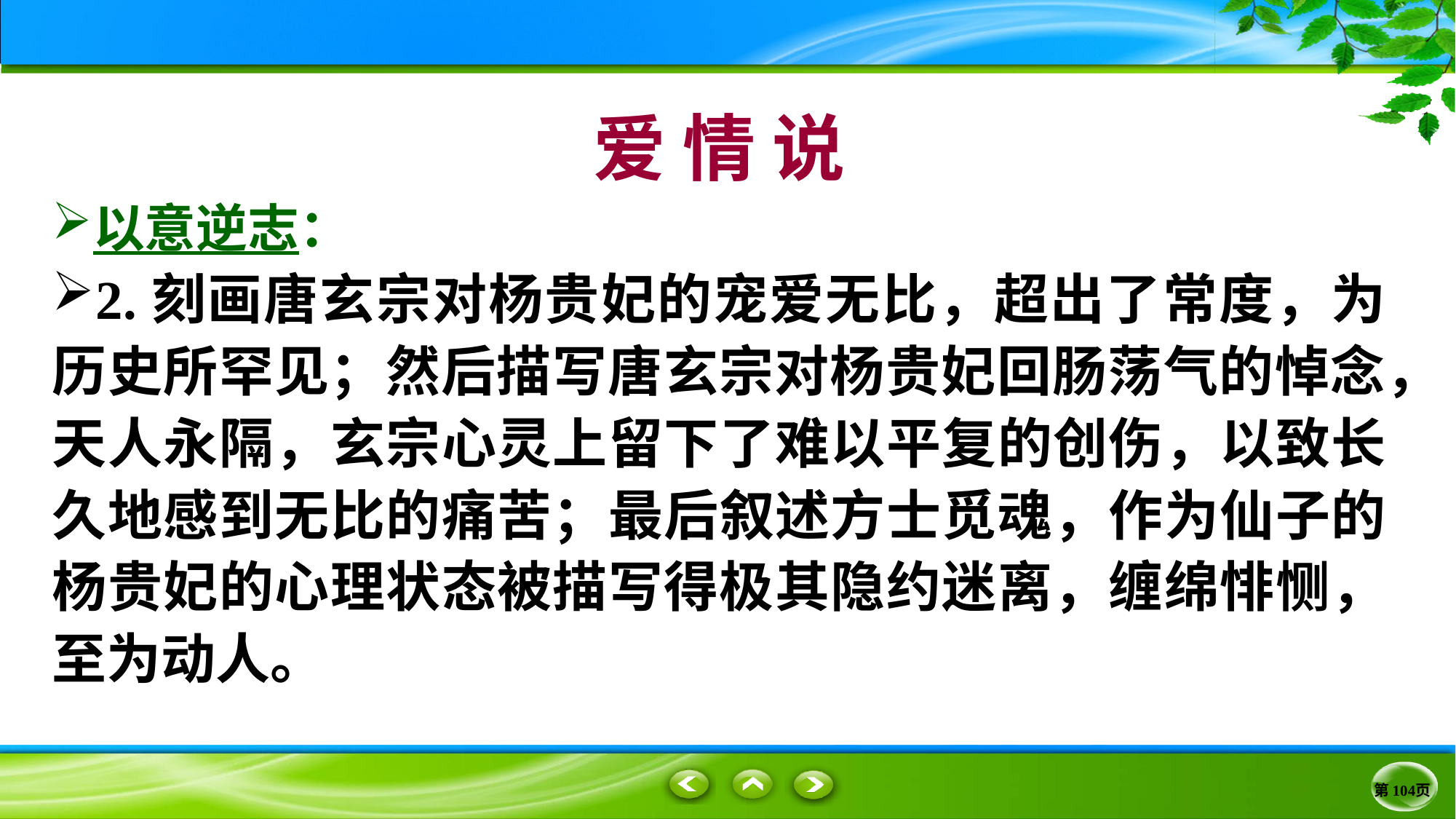

爱 情 说
以意逆志：
2.刻画唐玄宗对杨贵妃的宠爱无比，超出了常度，为历史所罕见；然后描写唐玄宗对杨贵妃回肠荡气的悼念，天人永隔，玄宗心灵上留下了难以平复的创伤，以致长久地感到无比的痛苦；最后叙述方士觅魂，作为仙子的杨贵妃的心理状态被描写得极其隐约迷离，缠绵悱恻，至为动人。